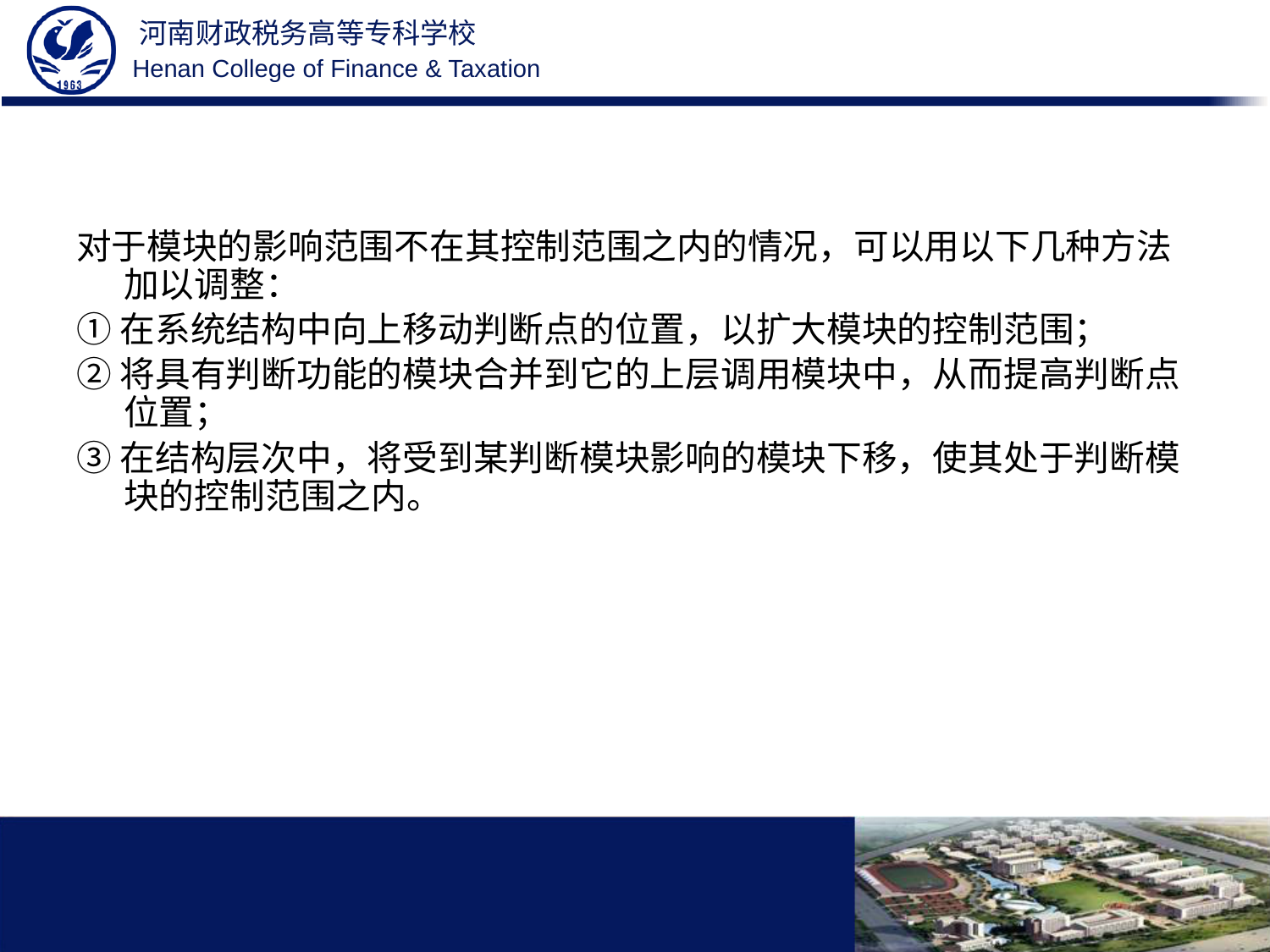

#
对于模块的影响范围不在其控制范围之内的情况，可以用以下几种方法加以调整：
①在系统结构中向上移动判断点的位置，以扩大模块的控制范围；
②将具有判断功能的模块合并到它的上层调用模块中，从而提高判断点位置；
③在结构层次中，将受到某判断模块影响的模块下移，使其处于判断模块的控制范围之内。